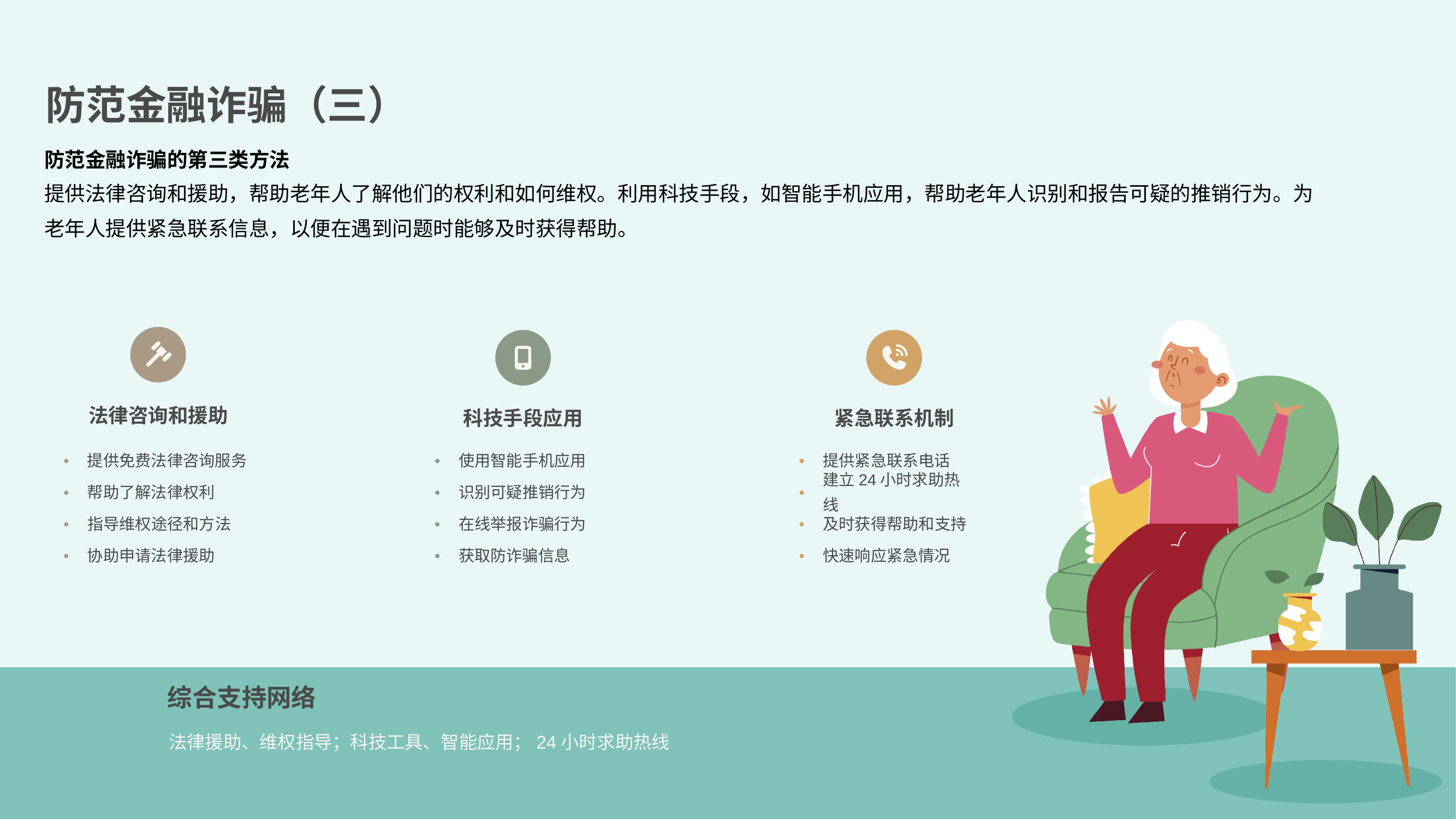

防范金融诈骗（三）
防范金融诈骗的第三类方法
提供法律咨询和援助，帮助老年人了解他们的权利和如何维权。利用科技手段，如智能手机应用，帮助老年人识别和报告可疑的推销行为。为老年人提供紧急联系信息，以便在遇到问题时能够及时获得帮助。

法律咨询和援助
科技手段应用
紧急联系机制
•
提供免费法律咨询服务
•
使用智能手机应用
•
提供紧急联系电话
•
帮助了解法律权利
•
识别可疑推销行为
•
建立24小时求助热线
•
指导维权途径和方法
•
在线举报诈骗行为
•
及时获得帮助和支持
•
协助申请法律援助
•
获取防诈骗信息
•
快速响应紧急情况
综合支持网络
法律援助、维权指导；科技工具、智能应用；24小时求助热线